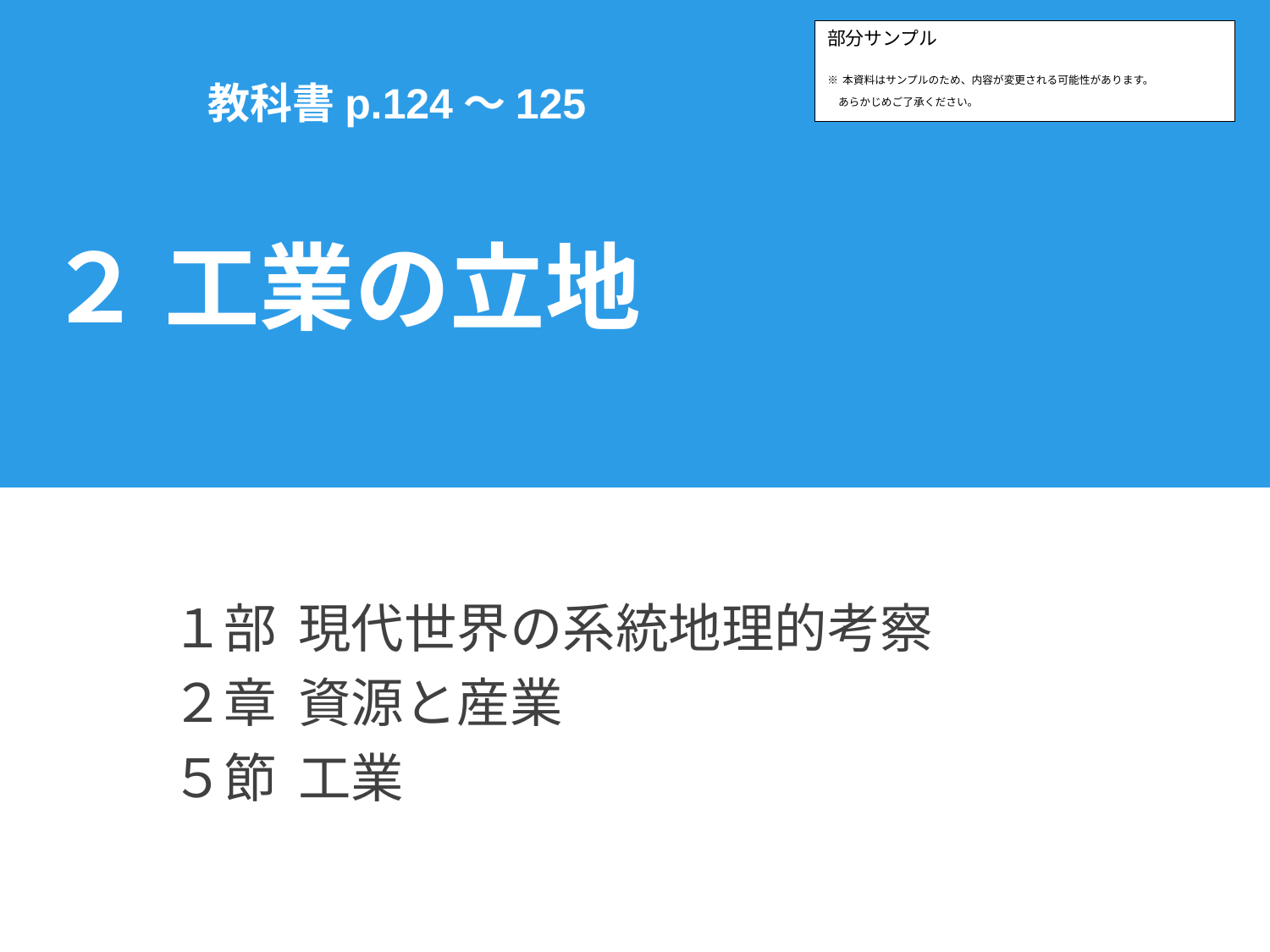

部分サンプル

※本資料はサンプルのため、内容が変更される可能性があります。
　あらかじめご了承ください。
教科書p.124～125

# ２ 工業の立地
１部	現代世界の系統地理的考察
２章	資源と産業
５節	工業